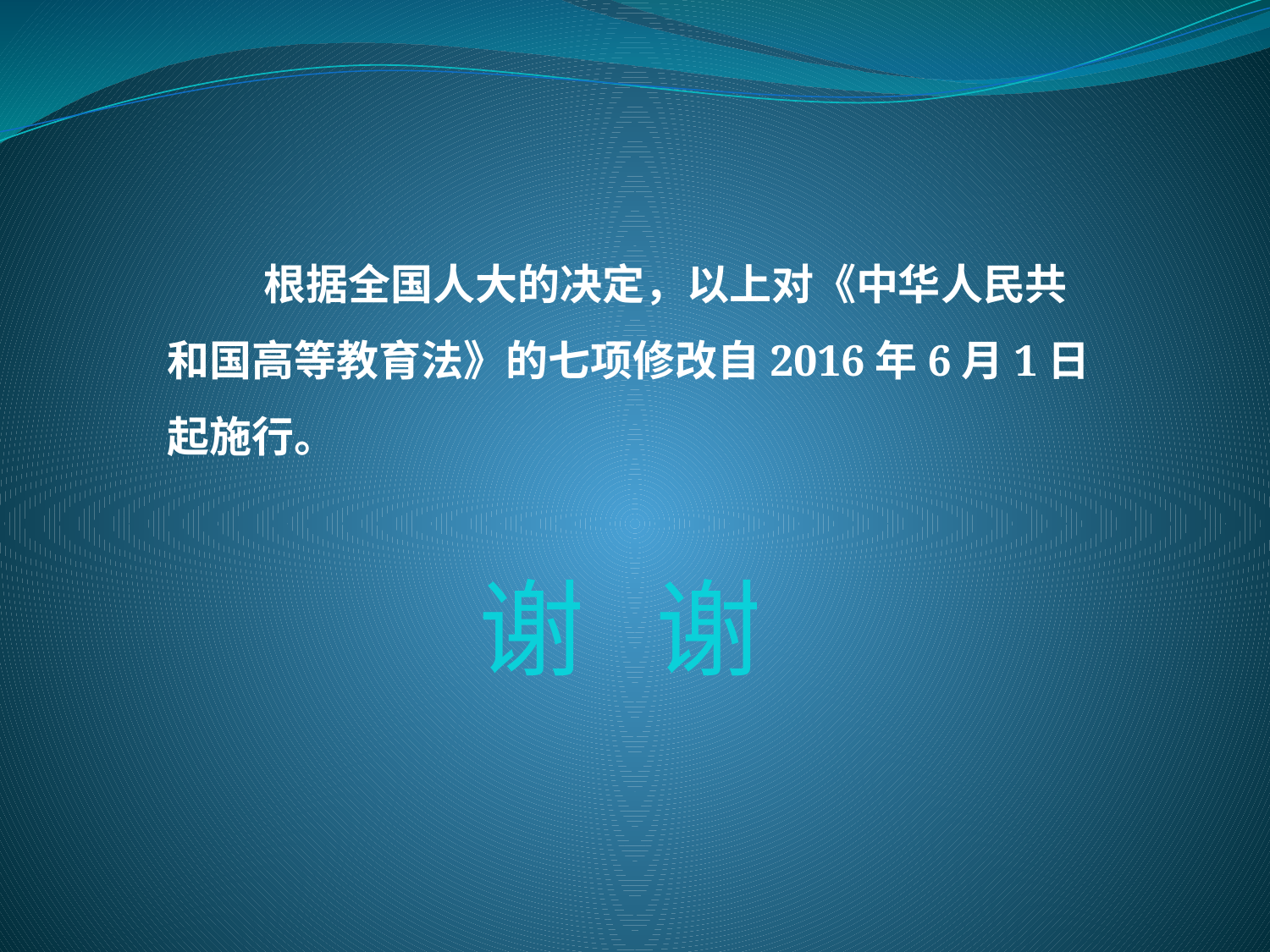

根据全国人大的决定，以上对《中华人民共和国高等教育法》的七项修改自2016年6月1日起施行。
谢   谢